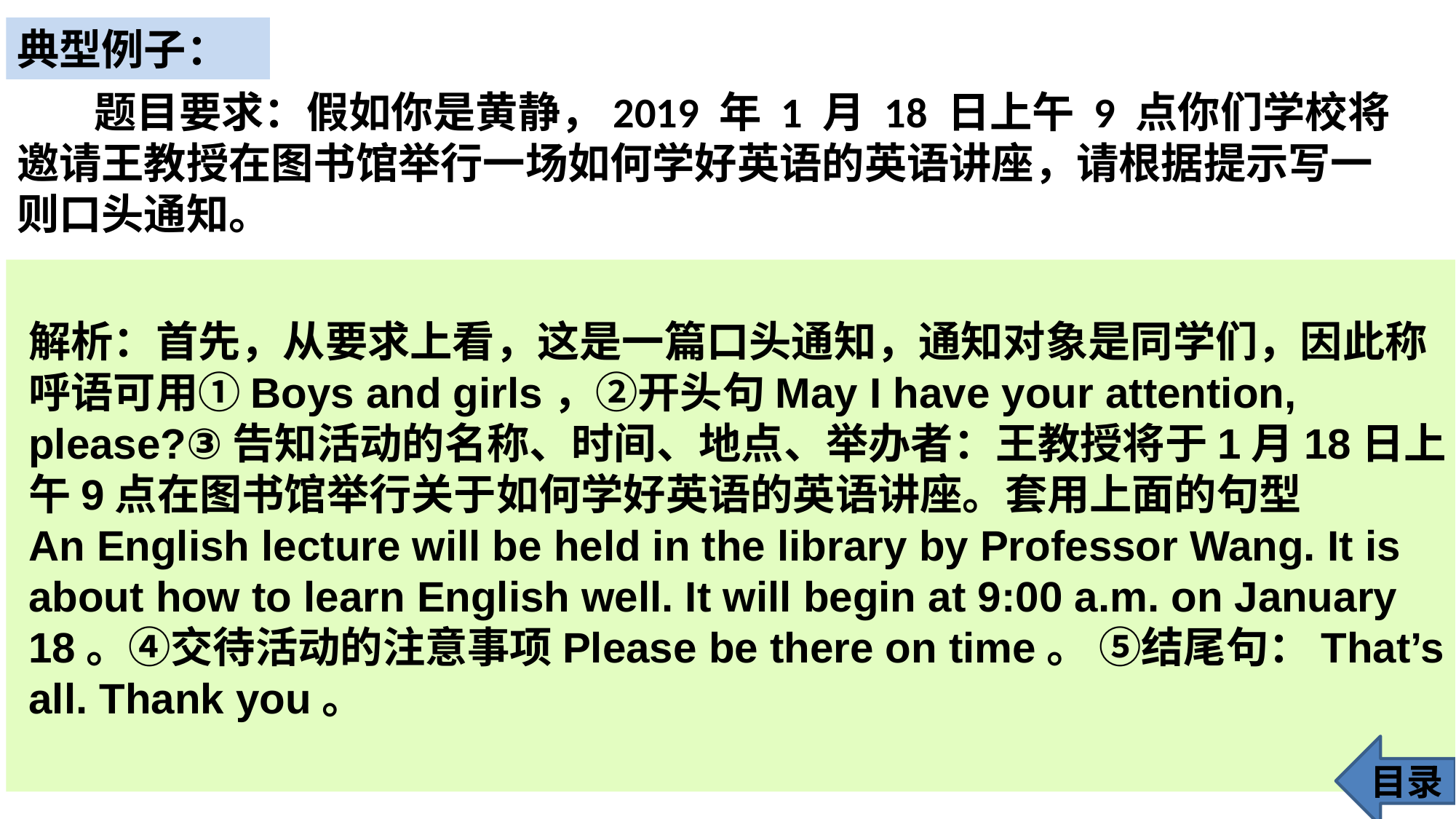

典型例子：
       题目要求：假如你是黄静，2019 年 1 月 18 日上午 9 点你们学校将邀请王教授在图书馆举行一场如何学好英语的英语讲座，请根据提示写一则口头通知。

解析：首先，从要求上看，这是一篇口头通知，通知对象是同学们，因此称呼语可用①Boys and girls，②开头句May I have your attention, please?③告知活动的名称、时间、地点、举办者：王教授将于1月18日上午9点在图书馆举行关于如何学好英语的英语讲座。套用上面的句型
An English lecture will be held in the library by Professor Wang. It is about how to learn English well. It will begin at 9:00 a.m. on January 18。④交待活动的注意事项Please be there on time。 ⑤结尾句：That’s all. Thank you。
目录
66